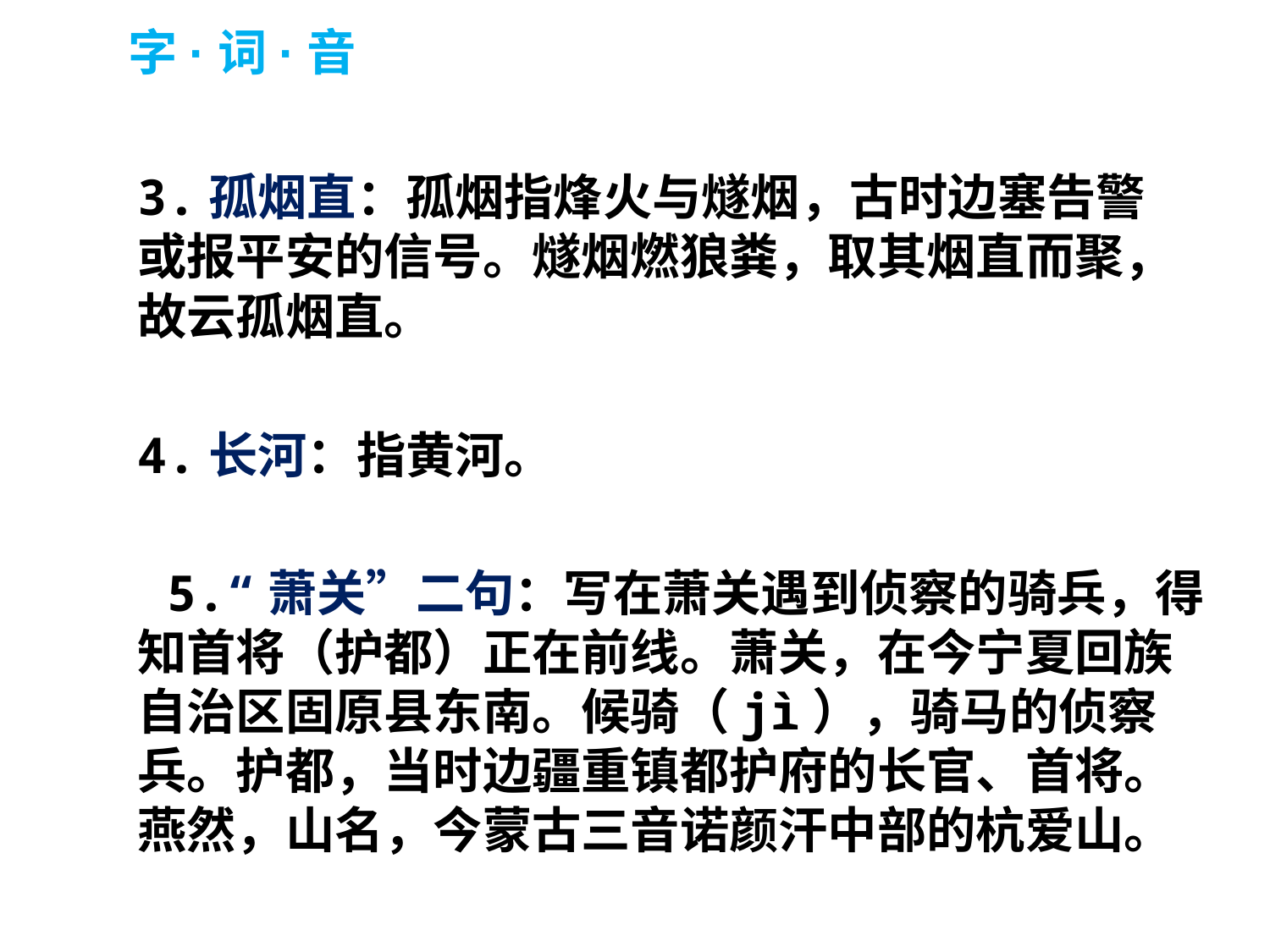

字·词·音
3.孤烟直：孤烟指烽火与燧烟，古时边塞告警或报平安的信号。燧烟燃狼粪，取其烟直而聚，故云孤烟直。
4.长河：指黄河。
 5.“萧关”二句：写在萧关遇到侦察的骑兵，得知首将（护都）正在前线。萧关，在今宁夏回族自治区固原县东南。候骑（jì），骑马的侦察兵。护都，当时边疆重镇都护府的长官、首将。燕然，山名，今蒙古三音诺颜汗中部的杭爱山。